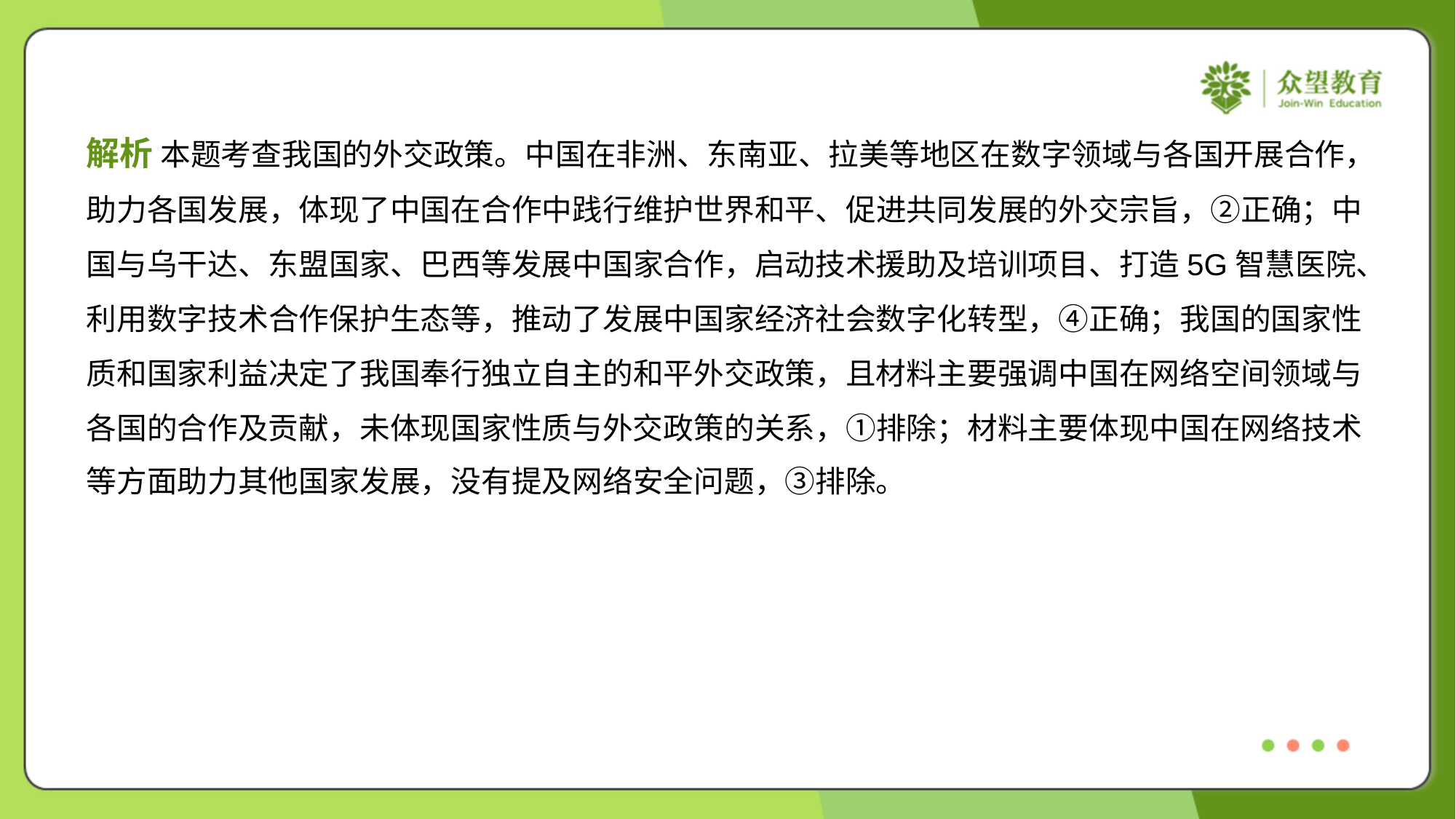

解析 本题考查我国的外交政策。中国在非洲、东南亚、拉美等地区在数字领域与各国开展合作，
助力各国发展，体现了中国在合作中践行维护世界和平、促进共同发展的外交宗旨，②正确；中
国与乌干达、东盟国家、巴西等发展中国家合作，启动技术援助及培训项目、打造5G智慧医院、
利用数字技术合作保护生态等，推动了发展中国家经济社会数字化转型，④正确；我国的国家性
质和国家利益决定了我国奉行独立自主的和平外交政策，且材料主要强调中国在网络空间领域与
各国的合作及贡献，未体现国家性质与外交政策的关系，①排除；材料主要体现中国在网络技术
等方面助力其他国家发展，没有提及网络安全问题，③排除。